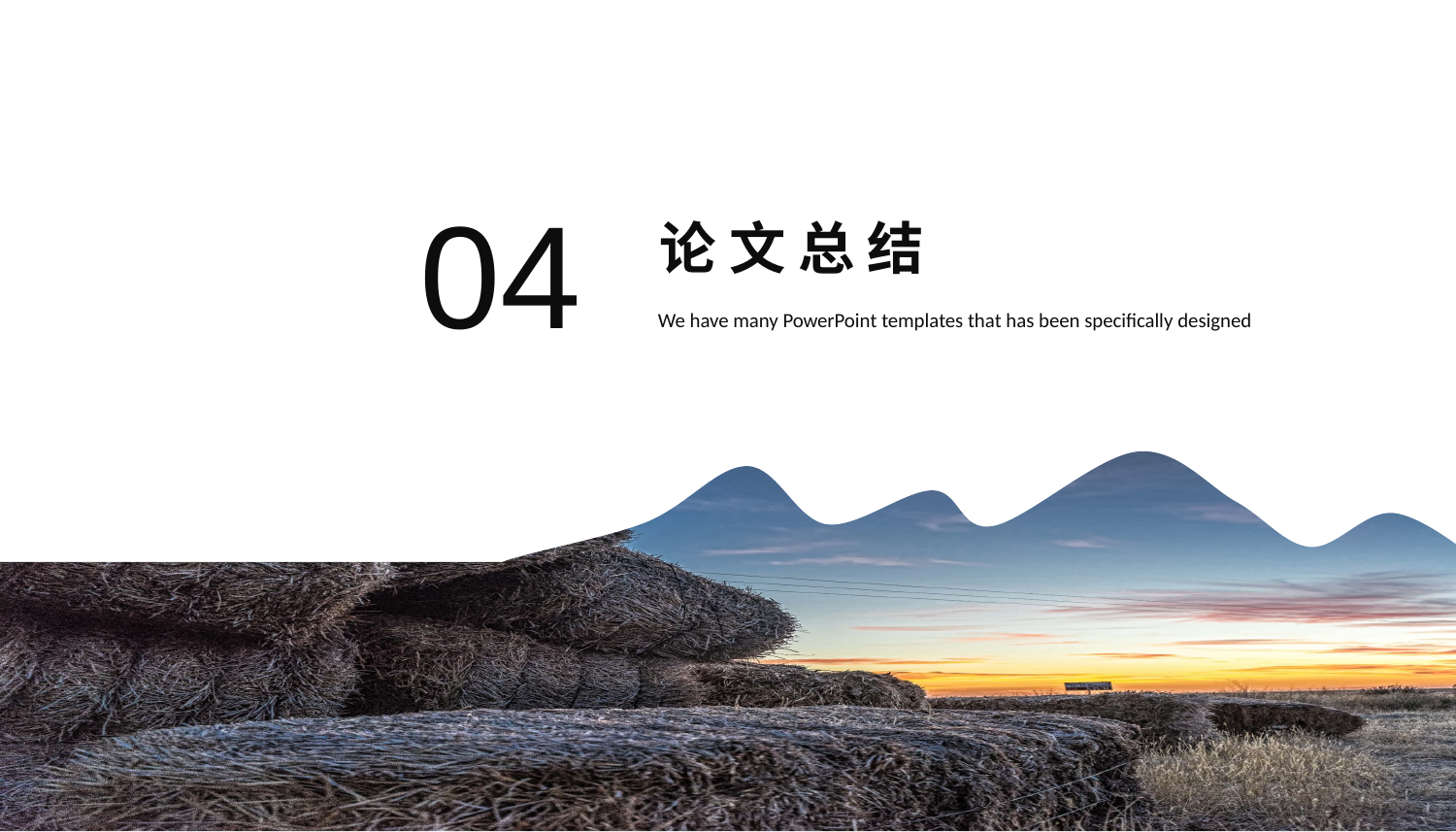

论 文 总 结
04
We have many PowerPoint templates that has been specifically designed